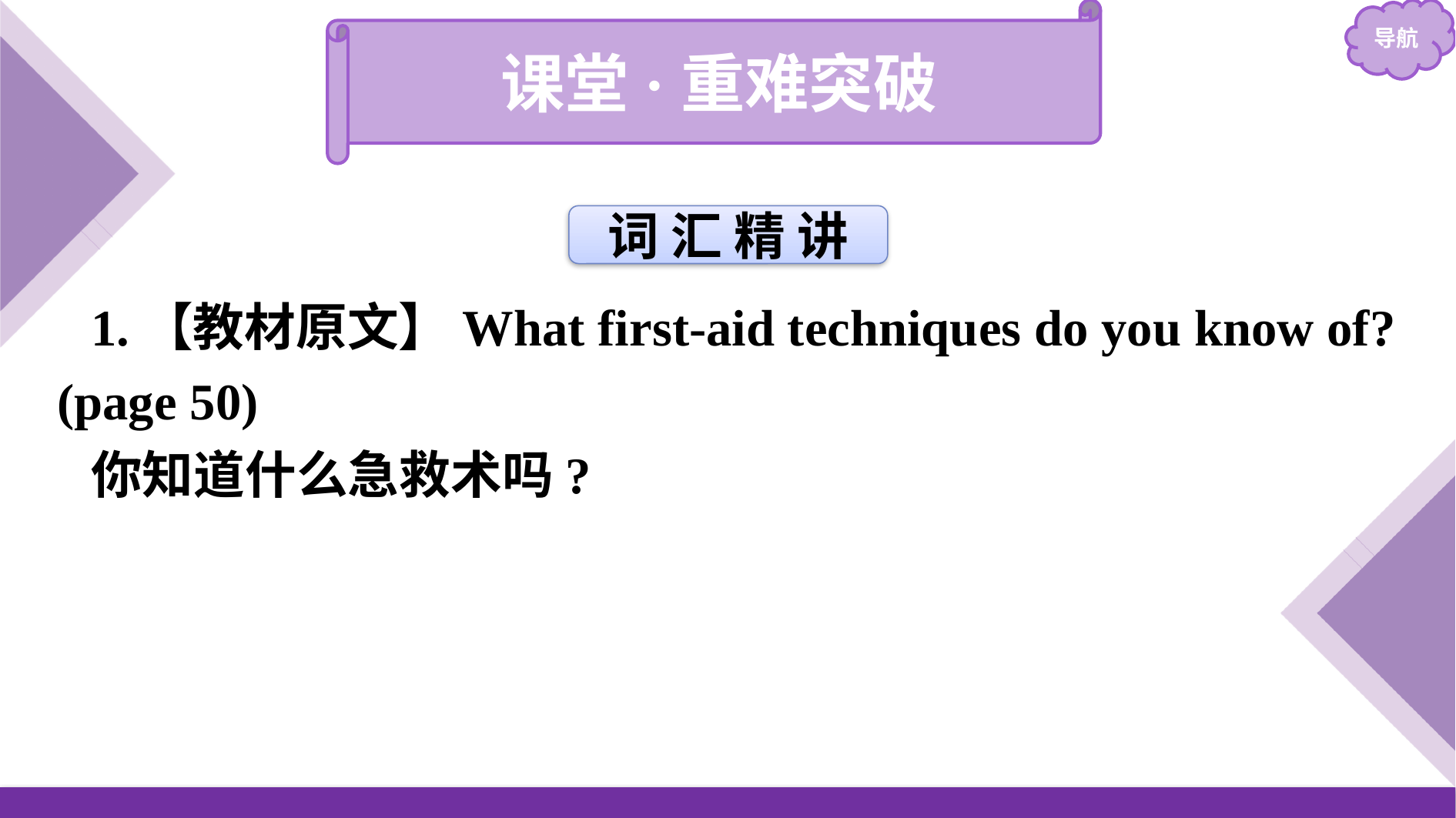

课堂·重难突破
词 汇 精 讲
1.【教材原文】What first-aid techniques do you know of? (page 50)
你知道什么急救术吗?